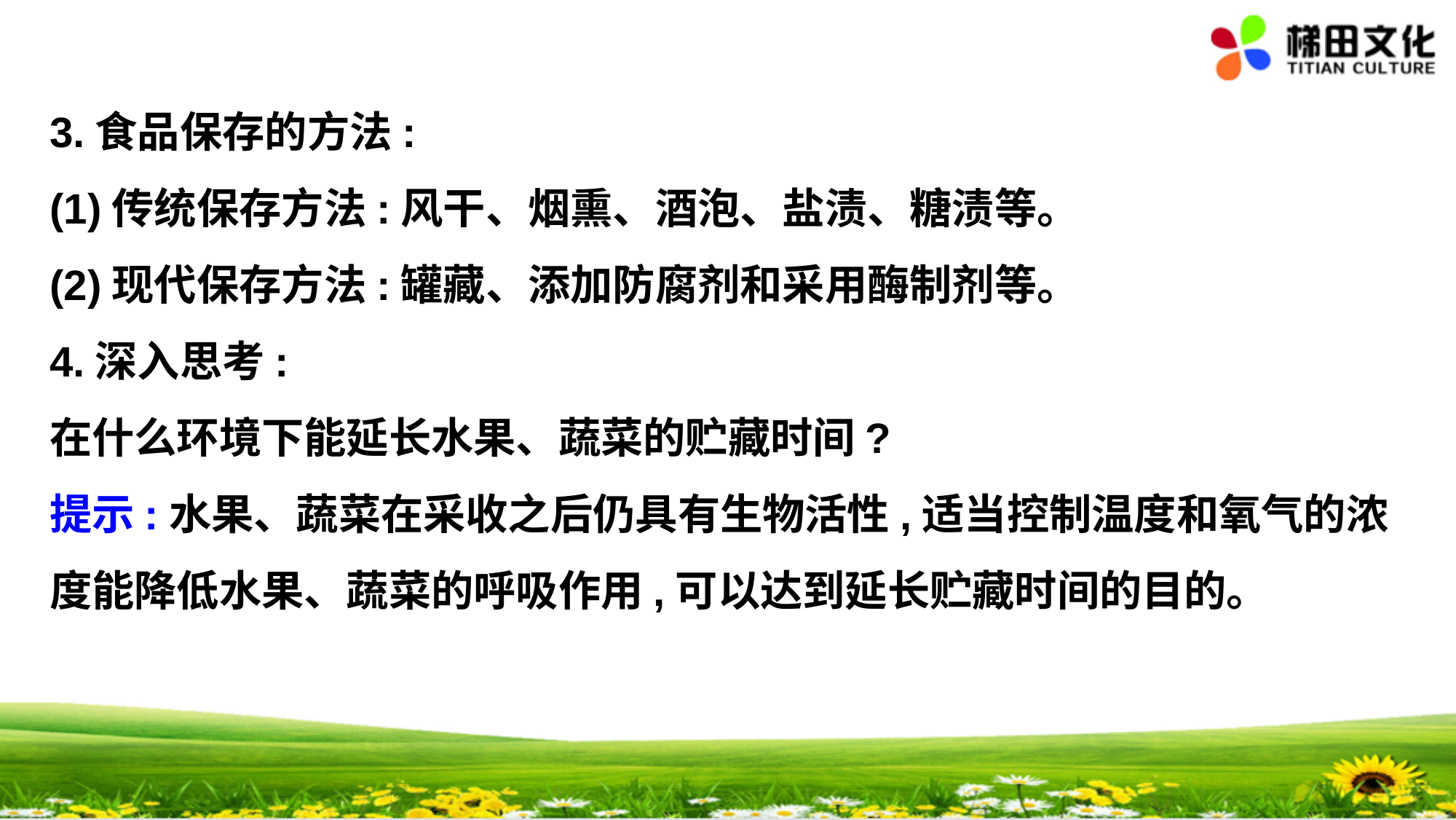

3.食品保存的方法:
(1)传统保存方法:风干、烟熏、酒泡、盐渍、糖渍等。
(2)现代保存方法:罐藏、添加防腐剂和采用酶制剂等。
4.深入思考:
在什么环境下能延长水果、蔬菜的贮藏时间?
提示:水果、蔬菜在采收之后仍具有生物活性,适当控制温度和氧气的浓
度能降低水果、蔬菜的呼吸作用,可以达到延长贮藏时间的目的。